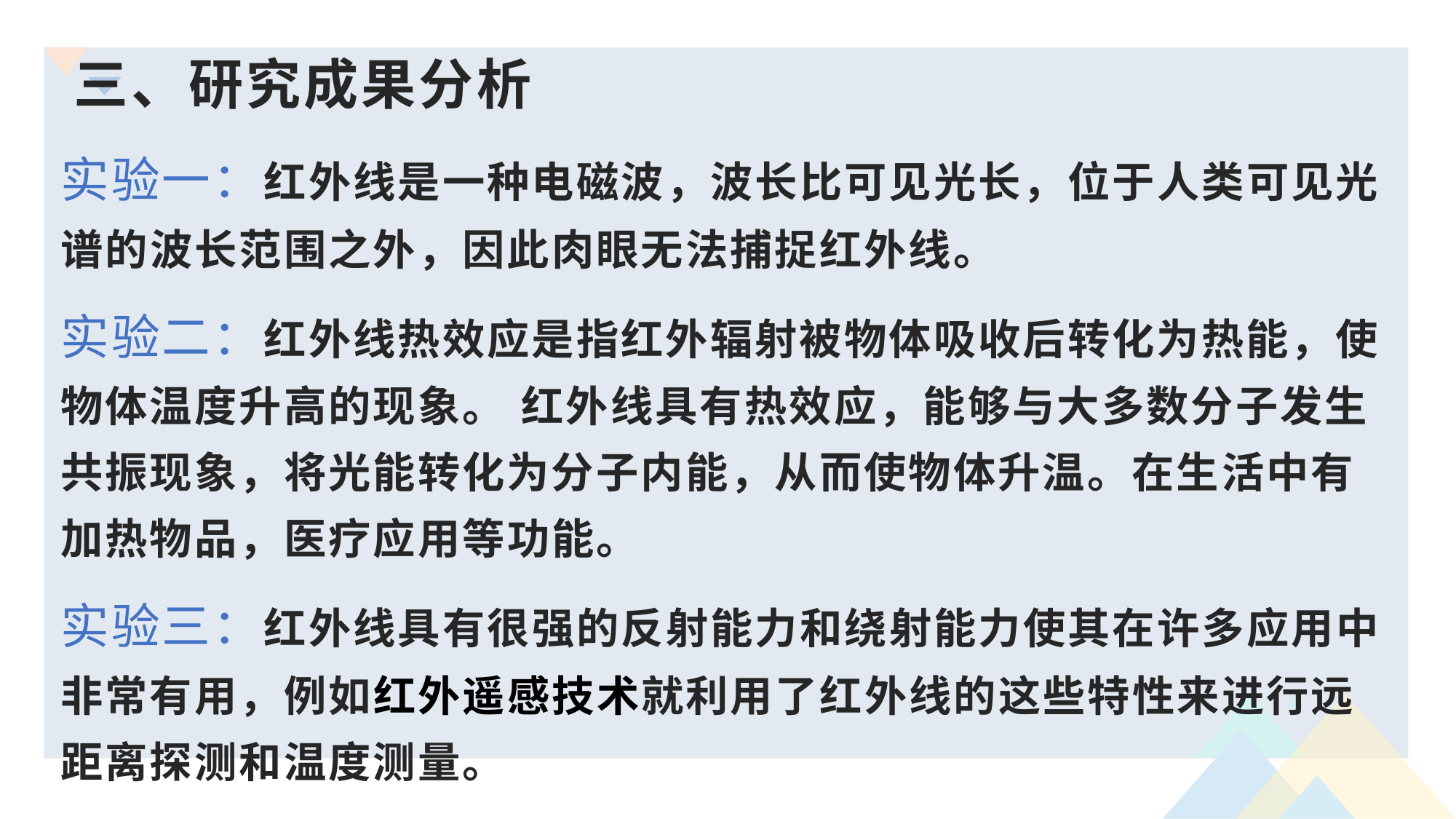

# 三、研究成果分析
实验一：红外线是一种电磁波，波长比可见光长，位于人类可见光谱的波长范围之外，因此肉眼无法捕捉红外线。
实验二：红外线热效应是指红外辐射被物体吸收后转化为热能，使物体温度升高的现象。‌ 红外线具有热效应，能够与大多数分子发生共振现象，将光能转化为分子内能，从而使物体升温。在生活中有加热物品，医疗应用等功能。
实验三：红外线具有很强的反射能力和绕射能力使其在许多应用中非常有用，例如红外遥感技术就利用了红外线的这些特性来进行远距离探测和温度测量‌。